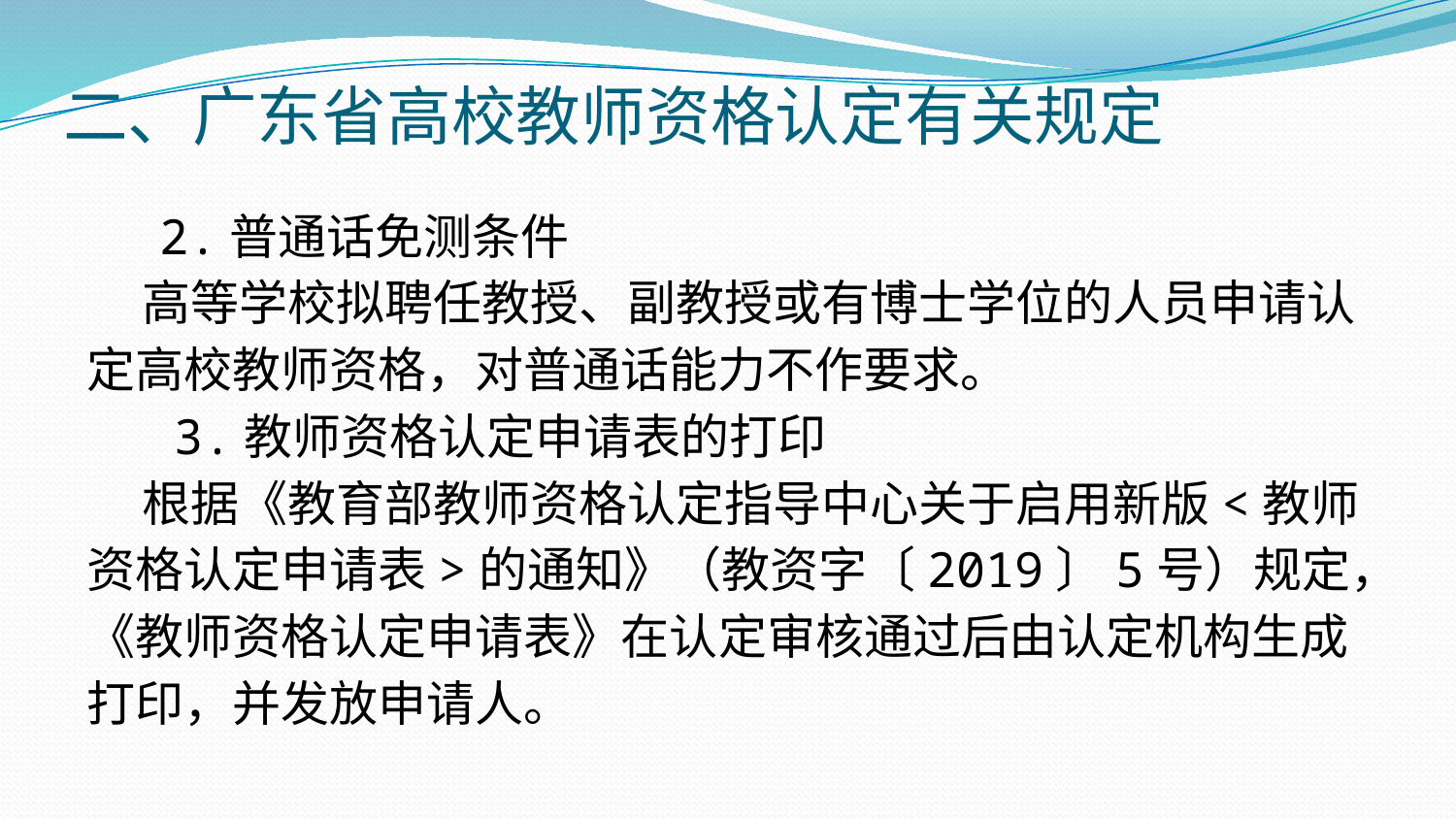

# 二、广东省高校教师资格认定有关规定
   2.普通话免测条件
    高等学校拟聘任教授、副教授或有博士学位的人员申请认定高校教师资格，对普通话能力不作要求。
   3.教师资格认定申请表的打印
    根据《教育部教师资格认定指导中心关于启用新版<教师资格认定申请表>的通知》（教资字〔2019〕5号）规定，《教师资格认定申请表》在认定审核通过后由认定机构生成打印，并发放申请人。